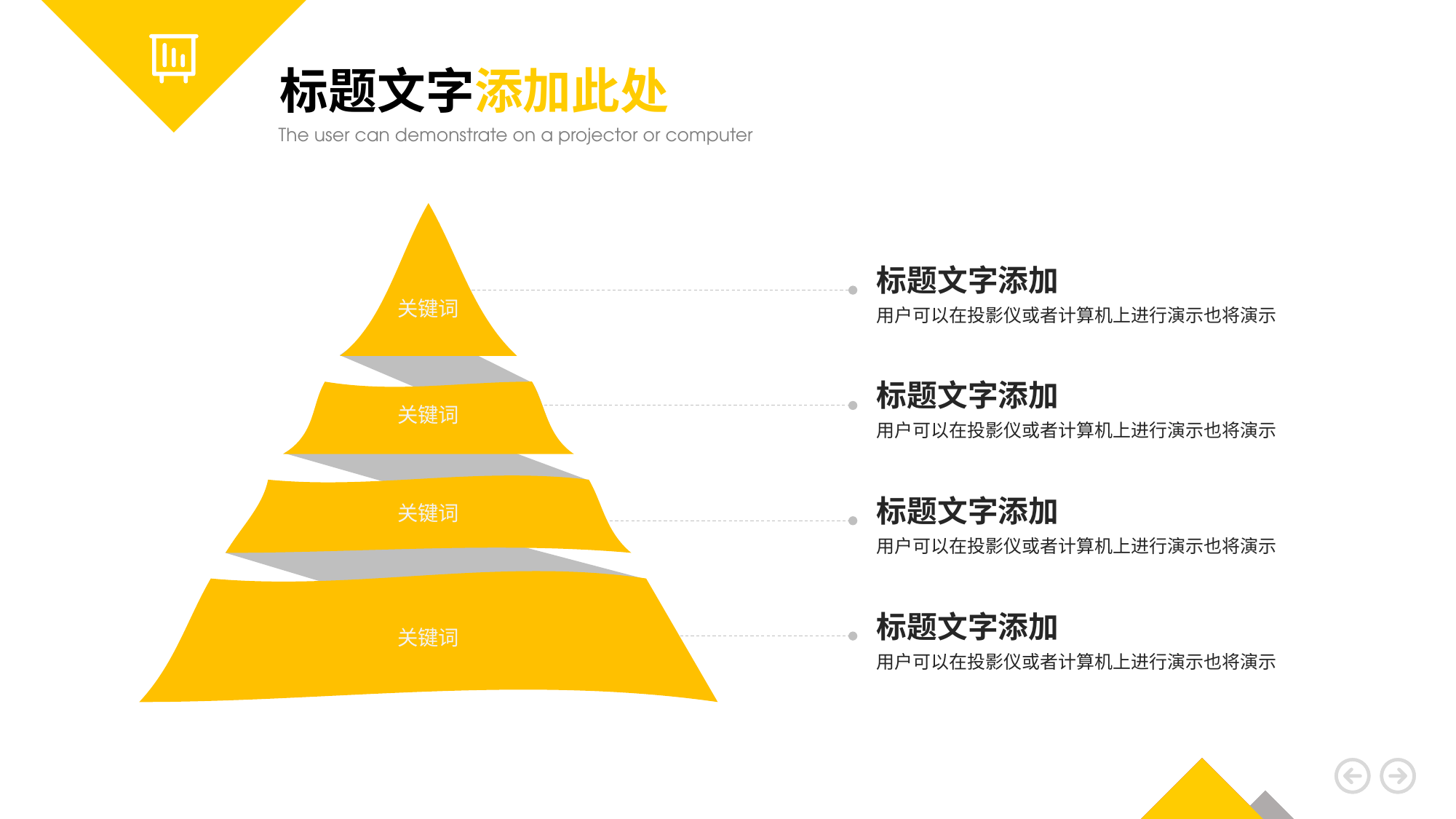

标题文字添加此处
The user can demonstrate on a projector or computer

关键词

关键词

关键词

关键词
标题文字添加
用户可以在投影仪或者计算机上进行演示也将演示
标题文字添加
用户可以在投影仪或者计算机上进行演示也将演示
标题文字添加
用户可以在投影仪或者计算机上进行演示也将演示
标题文字添加
用户可以在投影仪或者计算机上进行演示也将演示